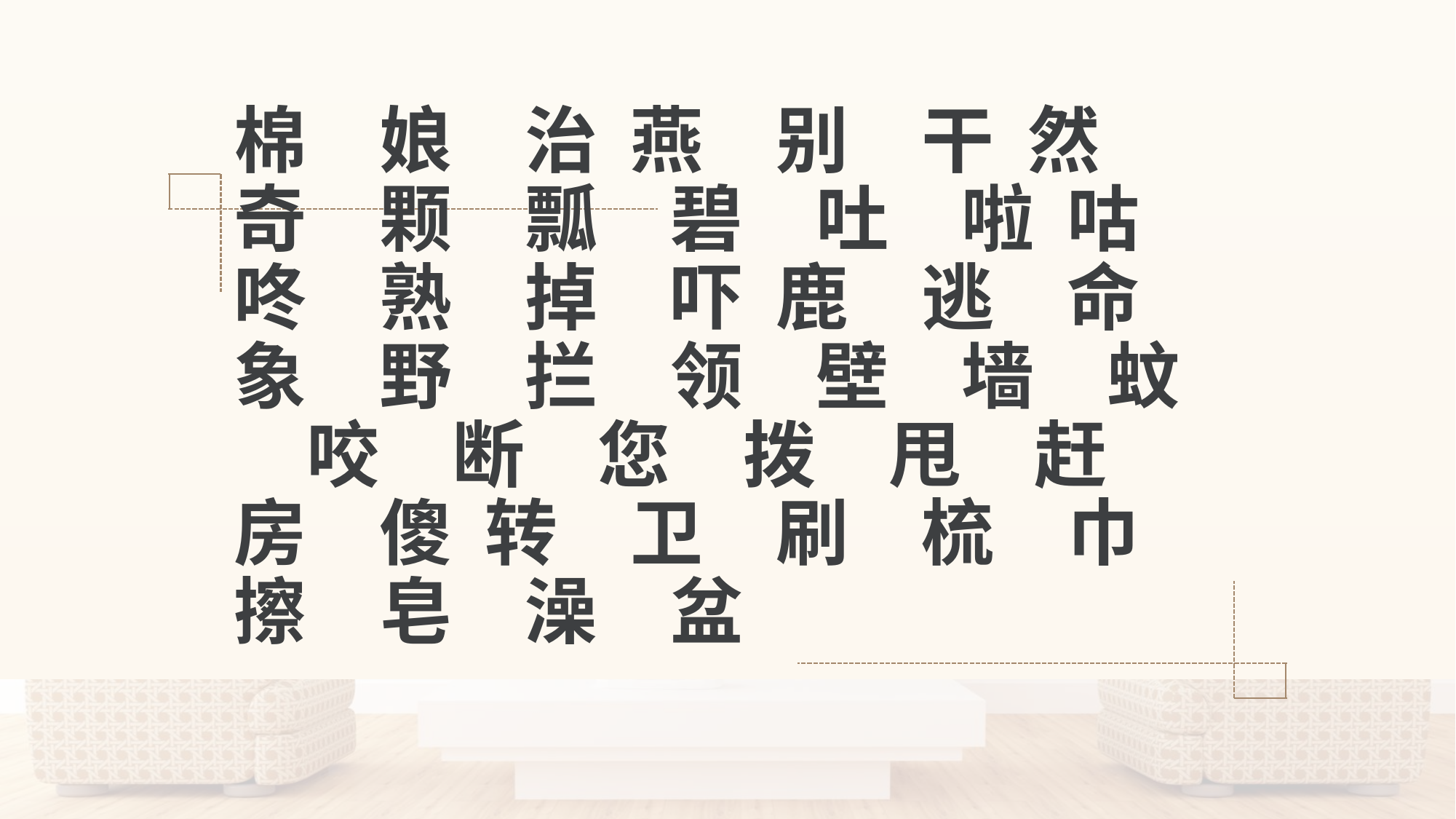

#
棉　娘　治  燕　别　干  然　奇　颗　瓢　碧　吐　啦  咕　咚　熟　掉　吓  鹿　逃　命　象　野　拦　领　壁　墙　蚊　咬　断　您　拨　甩　赶　房　傻  转　卫　刷　梳　巾　擦　皂　澡　盆